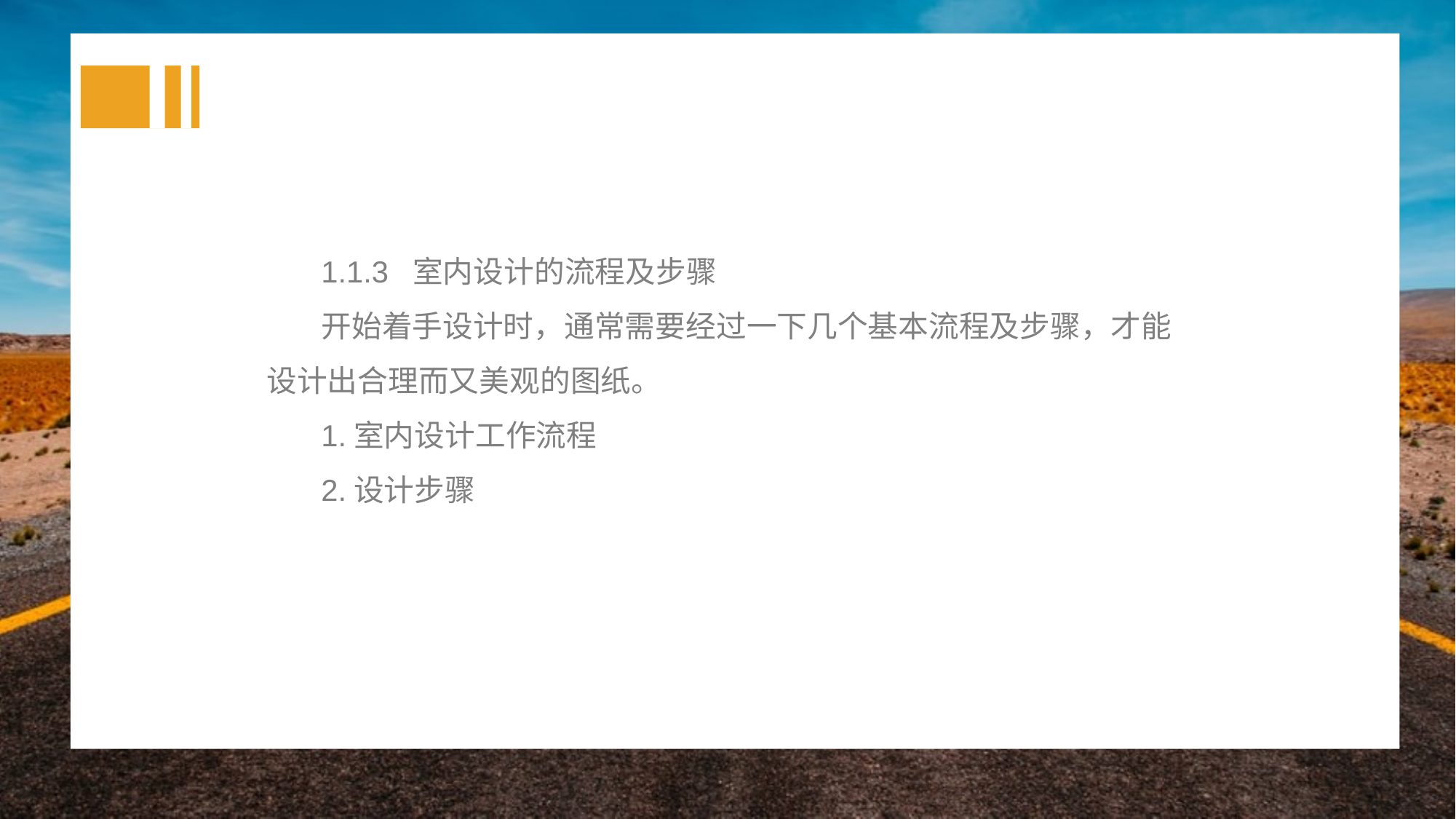

1.1.3  室内设计的流程及步骤
开始着手设计时，通常需要经过一下几个基本流程及步骤，才能设计出合理而又美观的图纸。
1.室内设计工作流程
2.设计步骤